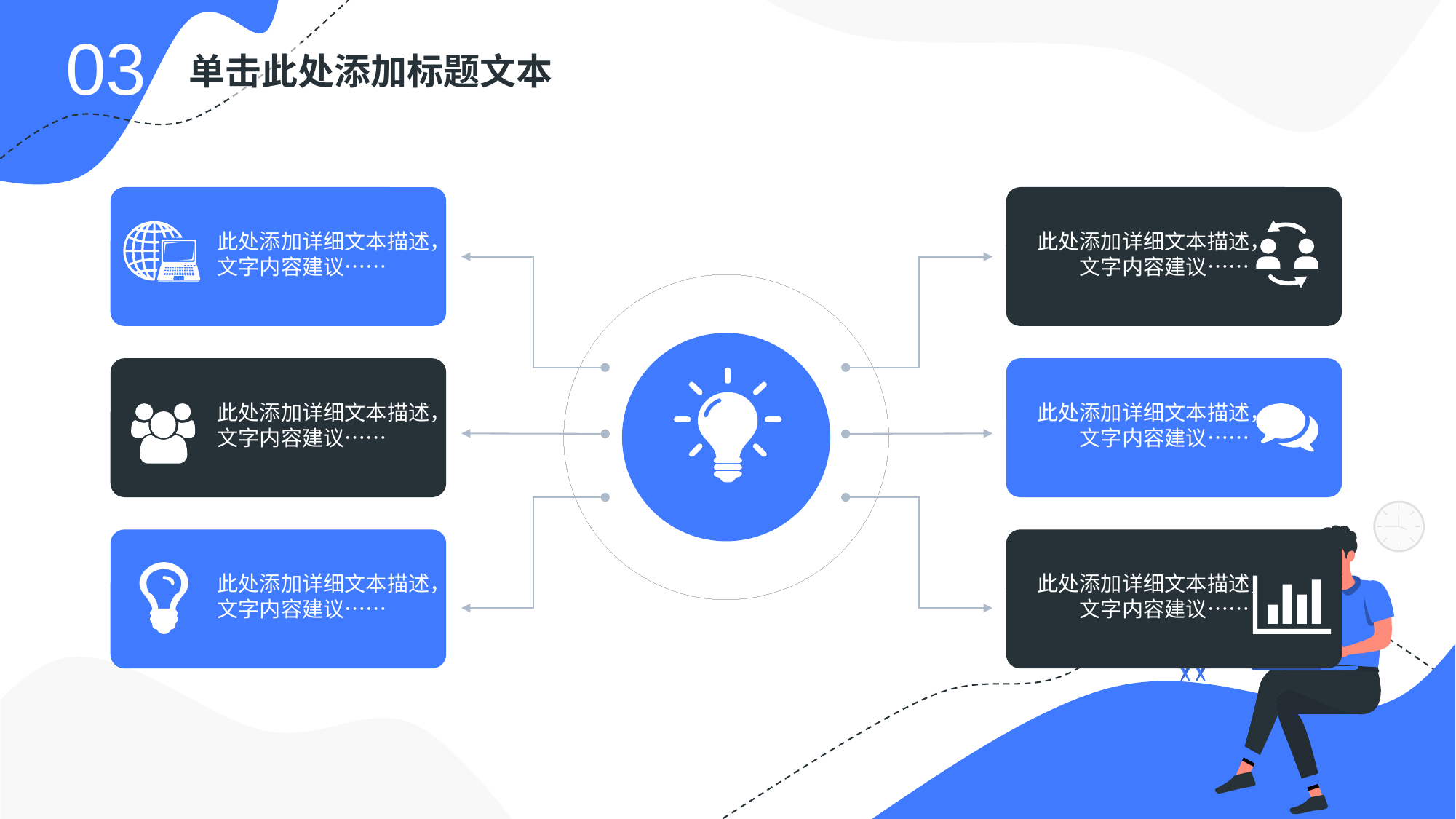

03
单击此处添加标题文本

此处添加详细文本描述，文字内容建议……
此处添加详细文本描述，文字内容建议……

此处添加详细文本描述，文字内容建议……
此处添加详细文本描述，文字内容建议……

此处添加详细文本描述，文字内容建议……
此处添加详细文本描述，文字内容建议……